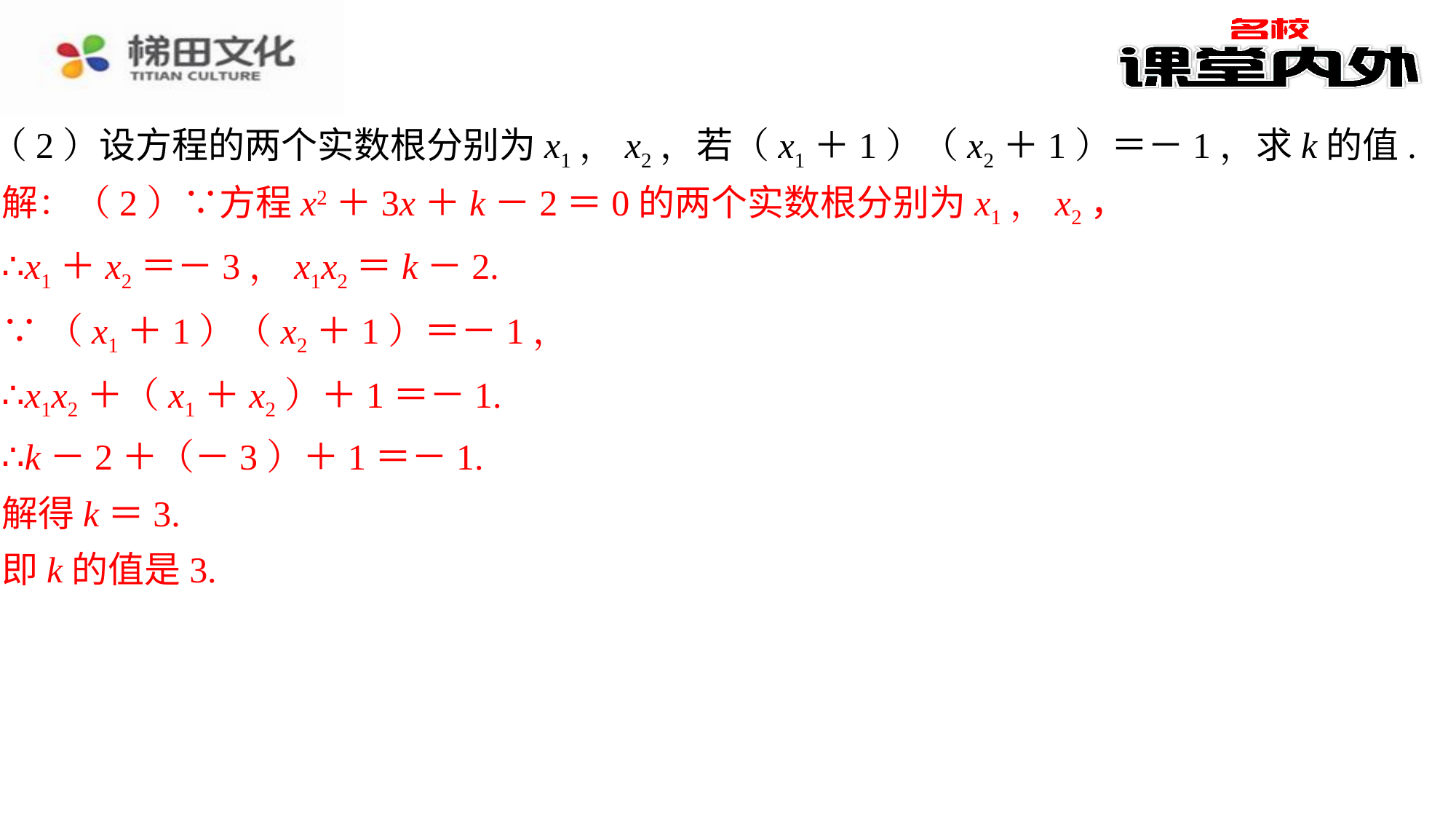

（2）设方程的两个实数根分别为x1，x2，若（x1＋1）（x2＋1）＝－1，求k的值.
解：（2）∵方程x2＋3x＋k－2＝0的两个实数根分别为x1，x2，
∴x1＋x2＝－3，x1x2＝k－2.
∵（x1＋1）（x2＋1）＝－1，
∴x1x2＋（x1＋x2）＋1＝－1.
∴k－2＋（－3）＋1＝－1.
解得k＝3.
即k的值是3.